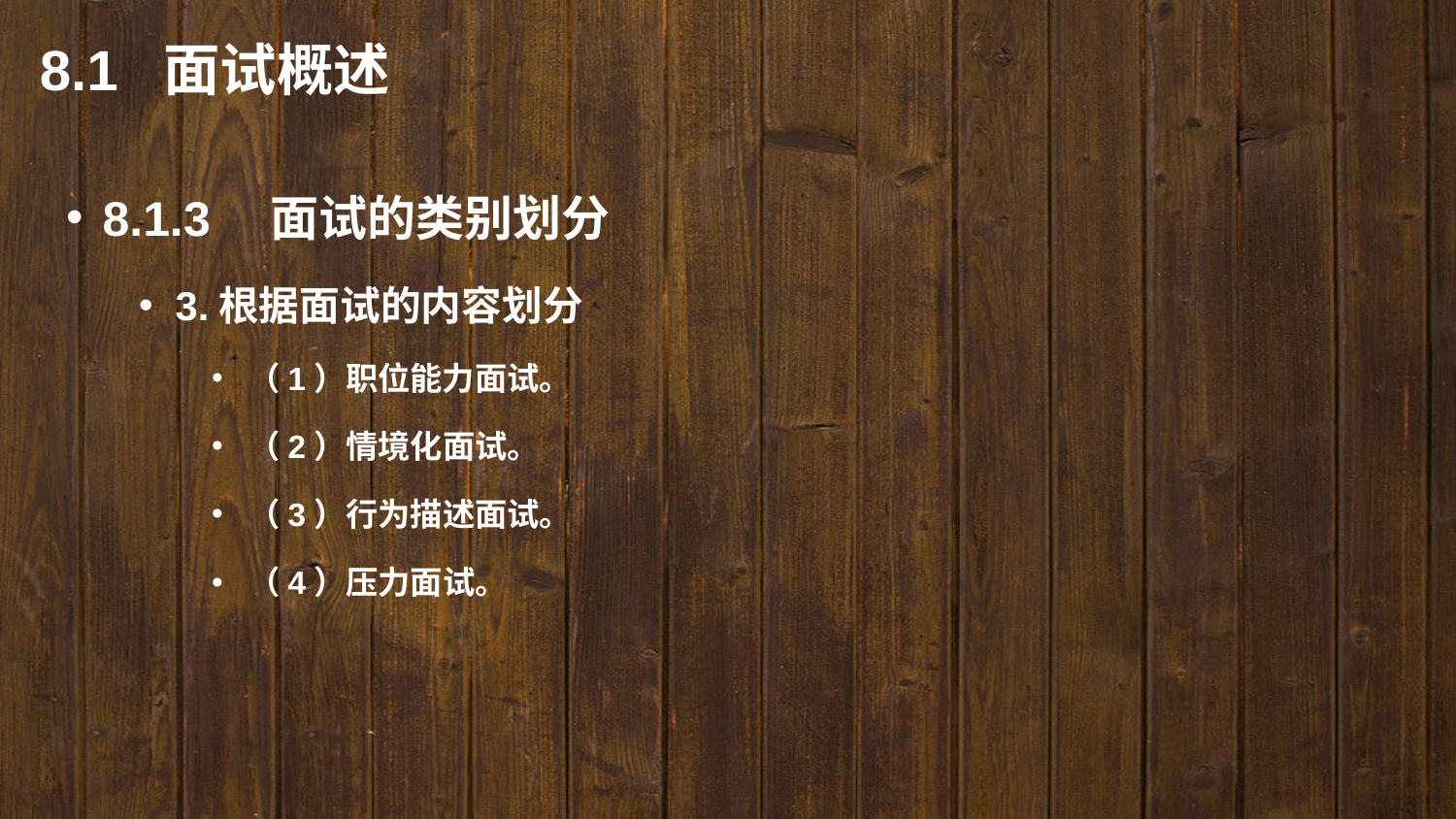

8.1  面试概述
8.1.3　面试的类别划分
3.根据面试的内容划分
（1）职位能力面试。
（2）情境化面试。
（3）行为描述面试。
（4）压力面试。